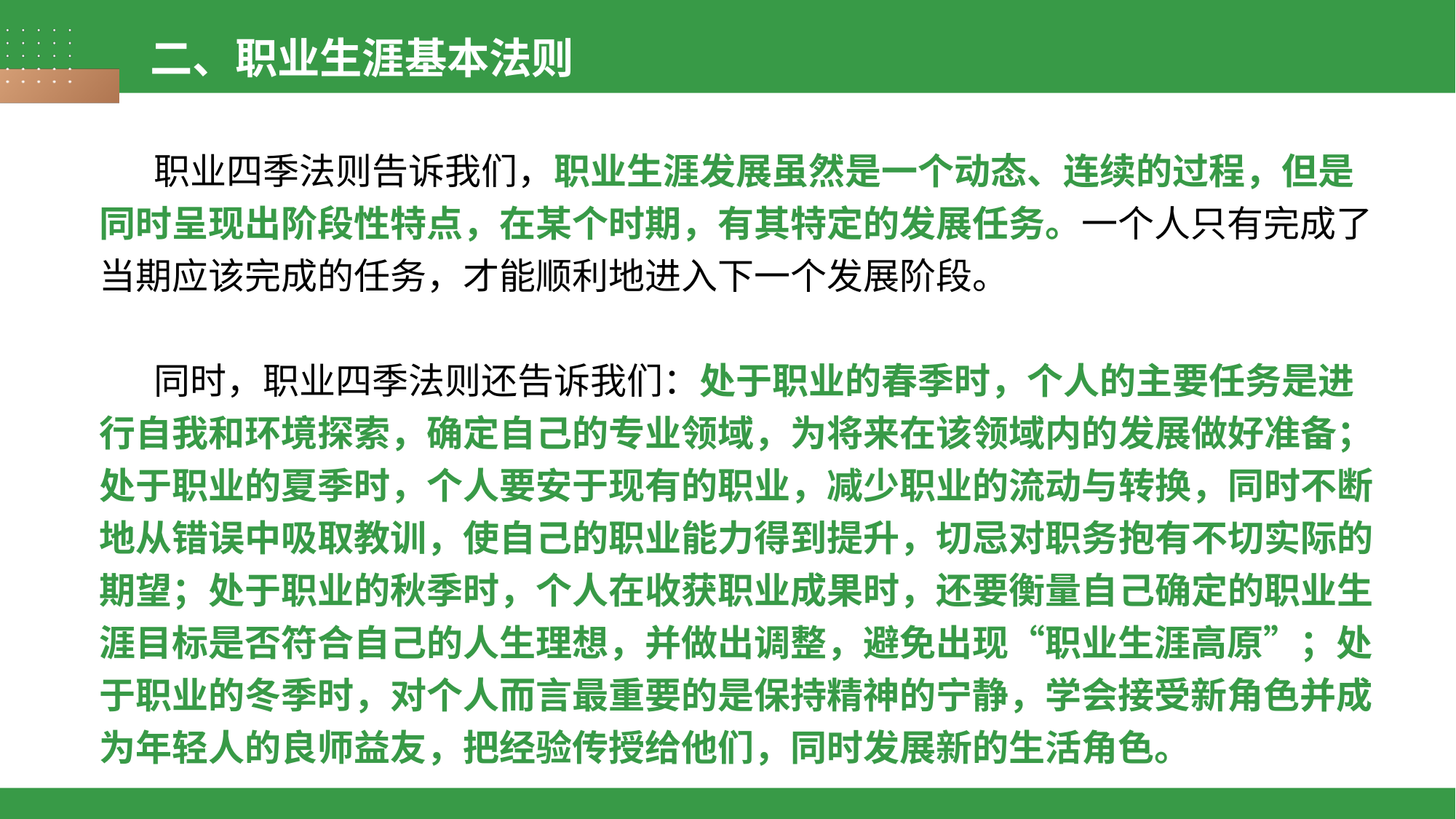

二、职业生涯基本法则
职业四季法则告诉我们，职业生涯发展虽然是一个动态、连续的过程，但是同时呈现出阶段性特点，在某个时期，有其特定的发展任务。一个人只有完成了当期应该完成的任务，才能顺利地进入下一个发展阶段。

同时，职业四季法则还告诉我们：处于职业的春季时，个人的主要任务是进行自我和环境探索，确定自己的专业领域，为将来在该领域内的发展做好准备；处于职业的夏季时，个人要安于现有的职业，减少职业的流动与转换，同时不断地从错误中吸取教训，使自己的职业能力得到提升，切忌对职务抱有不切实际的期望；处于职业的秋季时，个人在收获职业成果时，还要衡量自己确定的职业生涯目标是否符合自己的人生理想，并做出调整，避免出现“职业生涯高原”；处于职业的冬季时，对个人而言最重要的是保持精神的宁静，学会接受新角色并成为年轻人的良师益友，把经验传授给他们，同时发展新的生活角色。